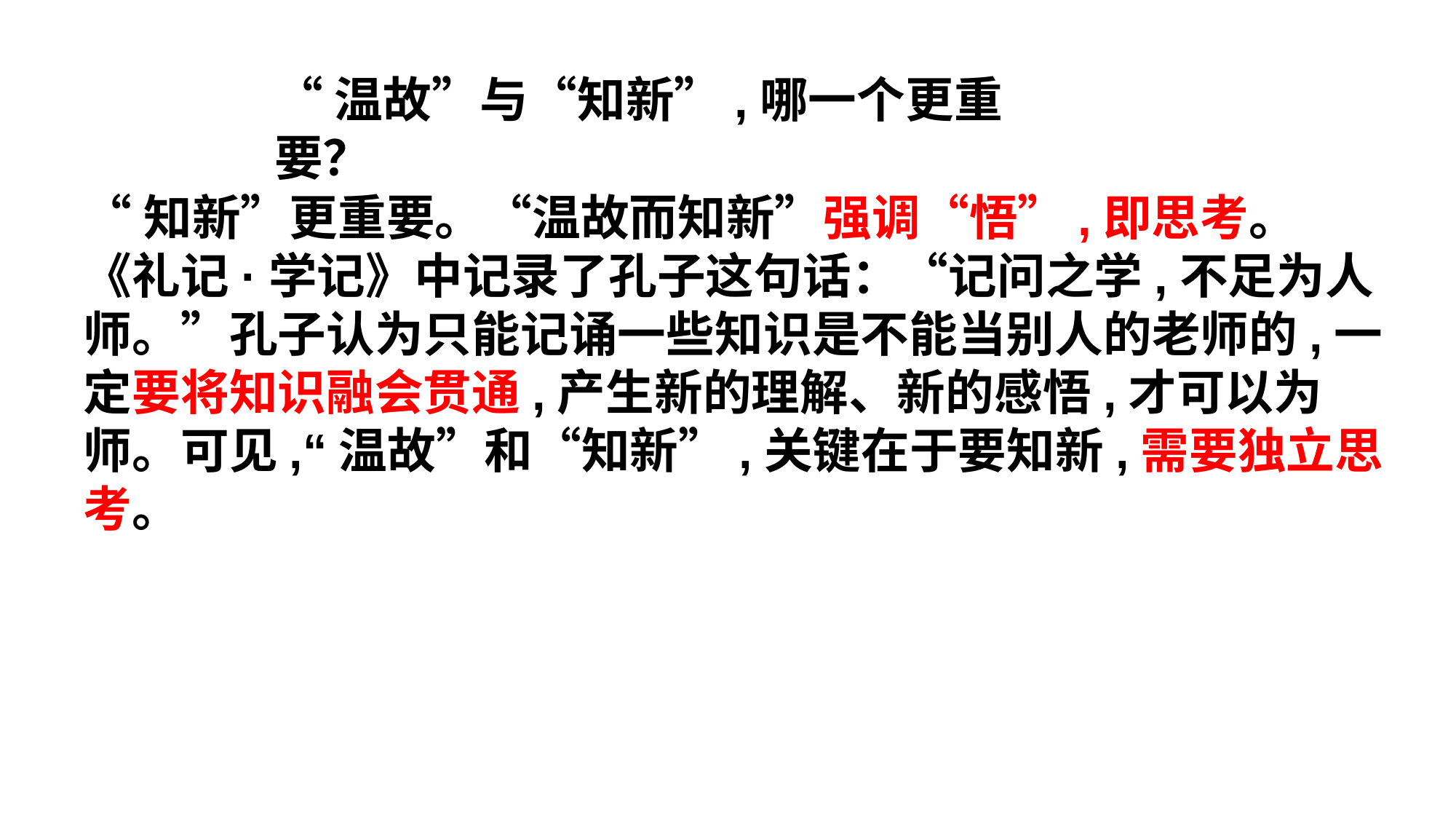

“温故”与“知新”,哪一个更重要？
“知新”更重要。“温故而知新”强调“悟”,即思考。《礼记·学记》中记录了孔子这句话：“记问之学,不足为人师。”孔子认为只能记诵一些知识是不能当别人的老师的,一定要将知识融会贯通,产生新的理解、新的感悟,才可以为师。可见,“温故”和“知新”,关键在于要知新,需要独立思考。